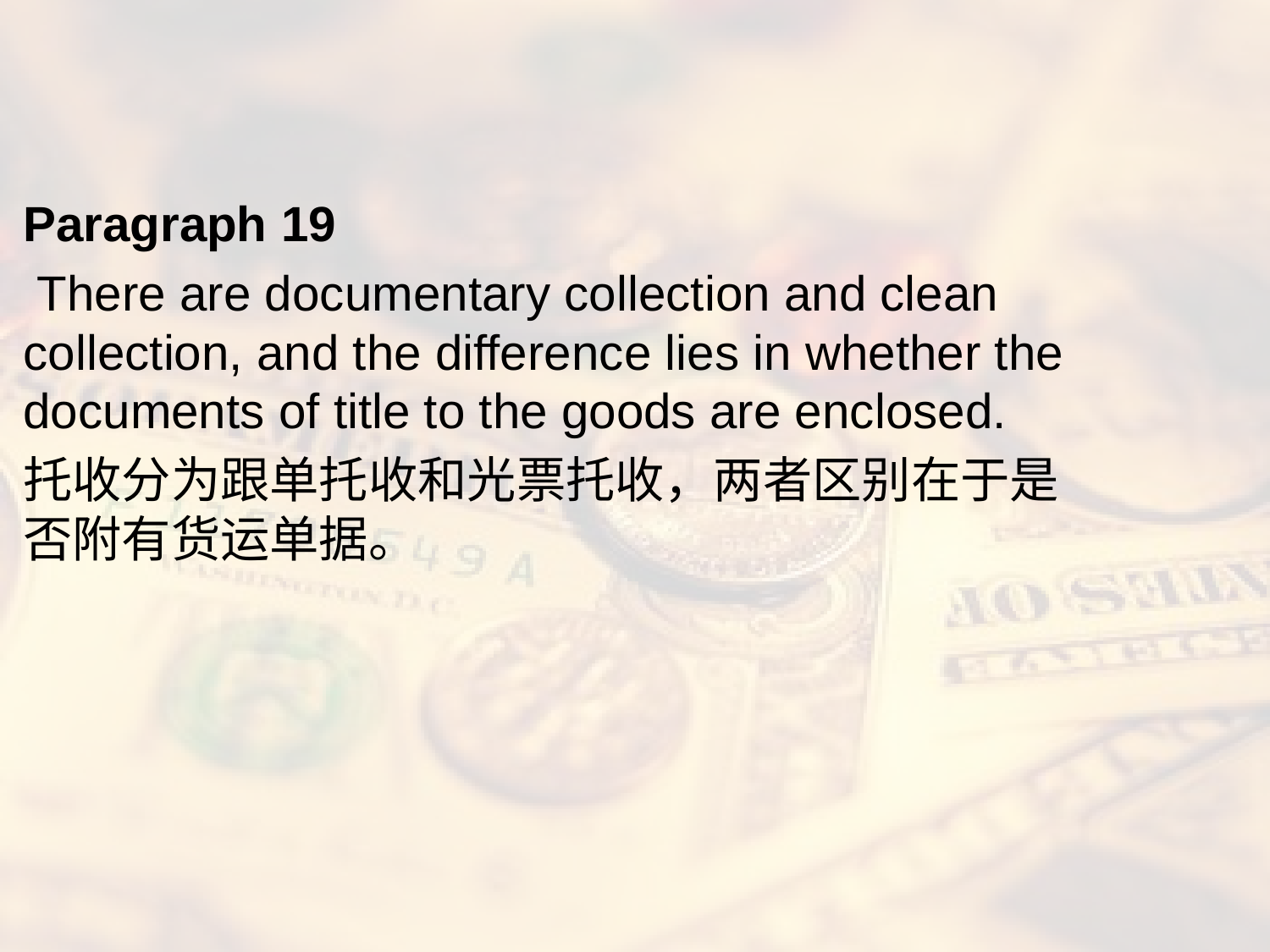

#
Paragraph 19
 There are documentary collection and clean collection, and the difference lies in whether the documents of title to the goods are enclosed.
托收分为跟单托收和光票托收，两者区别在于是否附有货运单据。